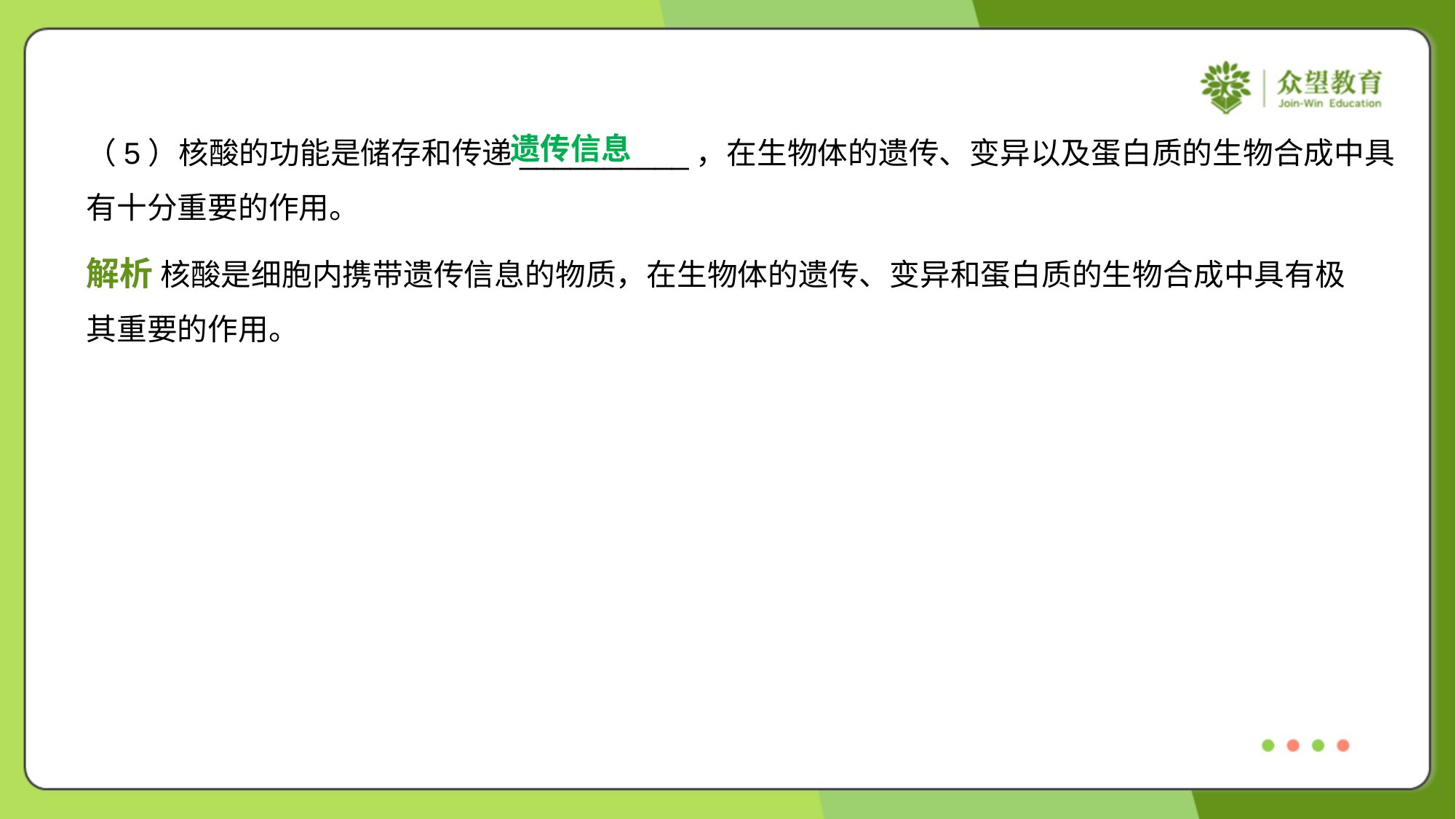

遗传信息
（5）核酸的功能是储存和传递__________，在生物体的遗传、变异以及蛋白质的生物合成中具
有十分重要的作用。
解析 核酸是细胞内携带遗传信息的物质，在生物体的遗传、变异和蛋白质的生物合成中具有极
其重要的作用。